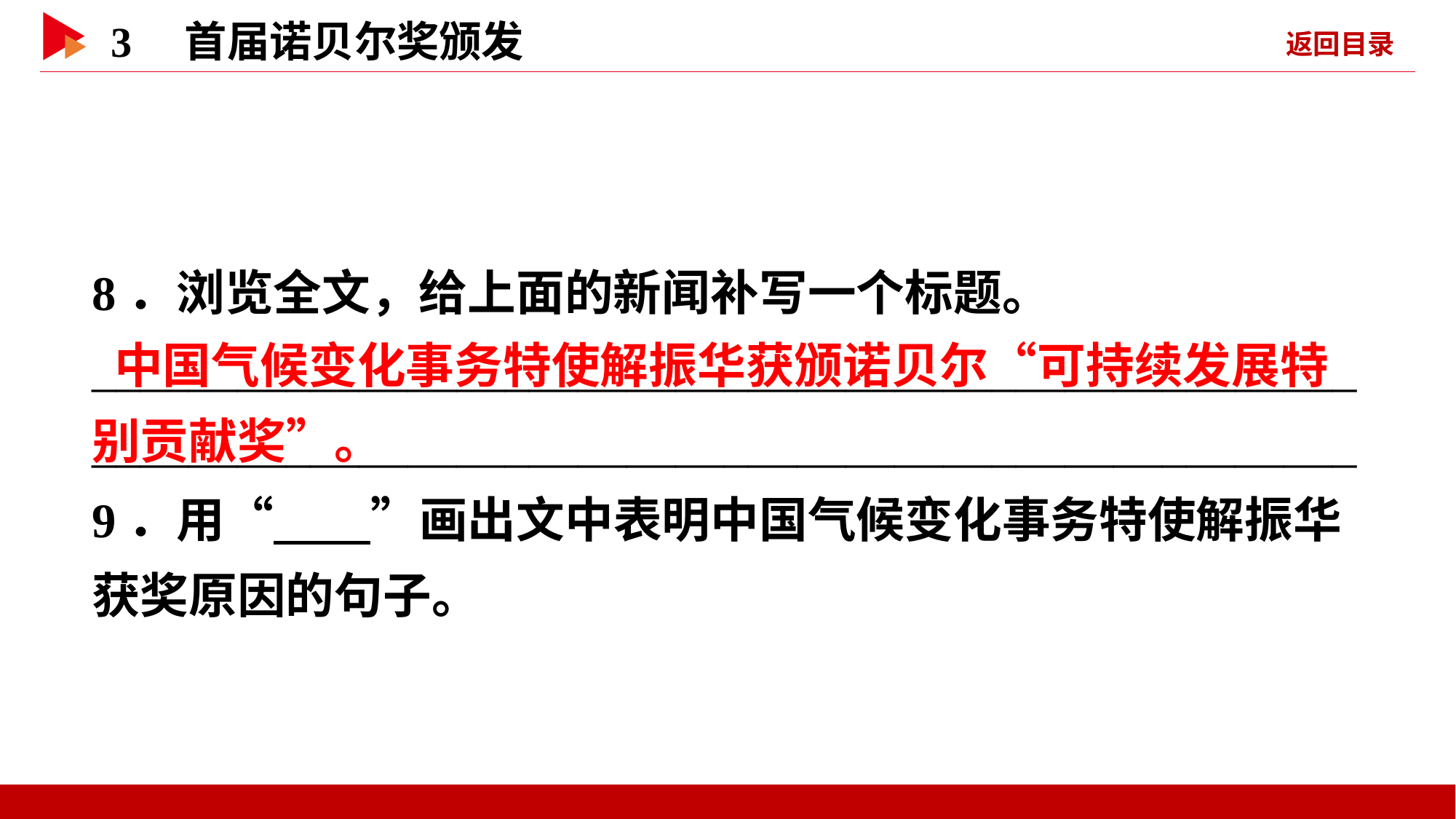

8．浏览全文，给上面的新闻补写一个标题。
________________________________________________________________________________________________________
9．用“　　”画出文中表明中国气候变化事务特使解振华获奖原因的句子。
 中国气候变化事务特使解振华获颁诺贝尔“可持续发展特别贡献奖”。